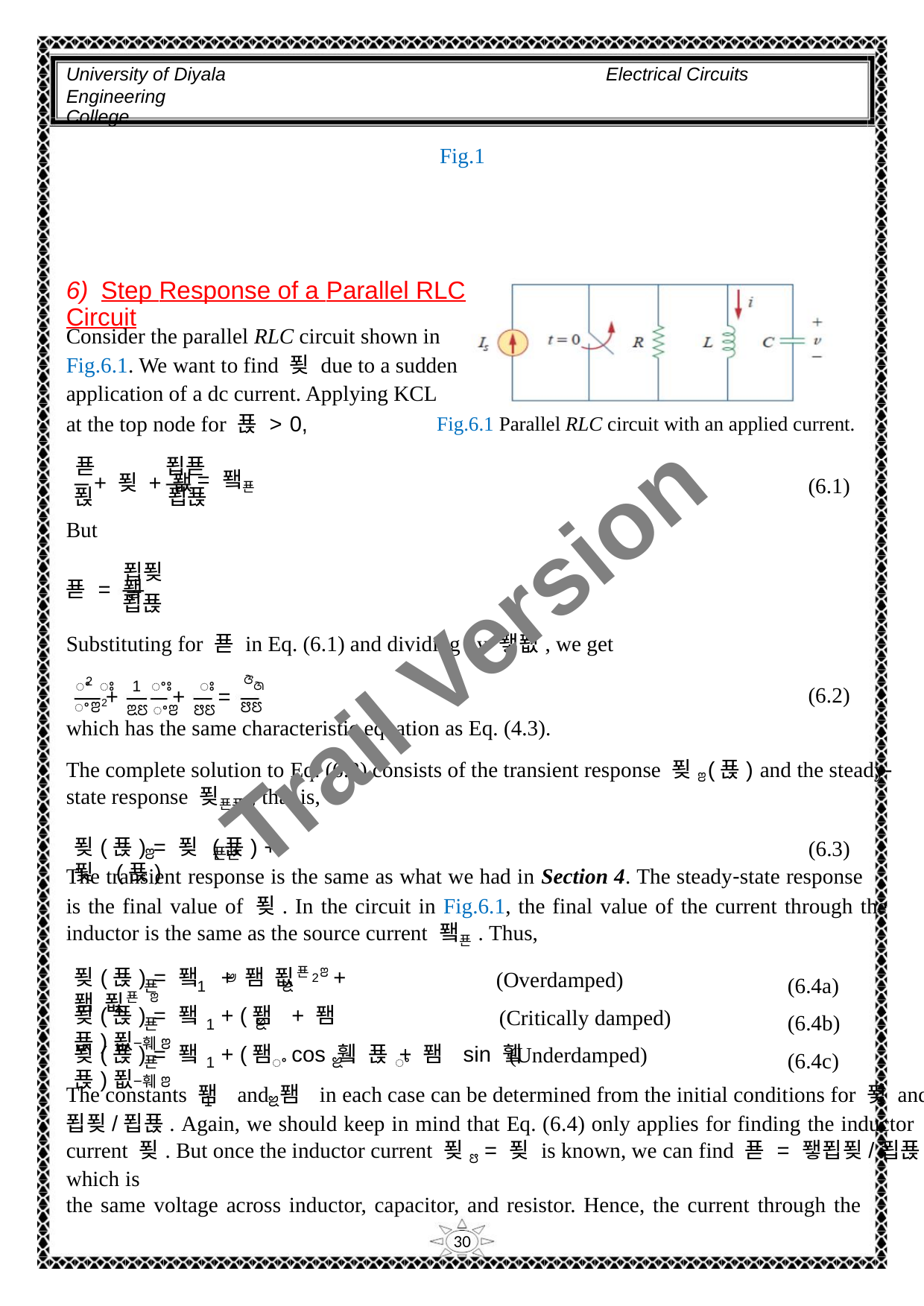

University of Diyala
Engineering College
Electrical Circuits
Fig.1
6) Step Response of a Parallel RLC Circuit
Consider the parallel RLC circuit shown in
Fig.6.1. We want to find 푖 due to a sudden
application of a dc current. Applying KCL
at the top node for 푡 > 0,
Fig.6.1 Parallel RLC circuit with an applied current.
푣
푑푣
푑푡
+ 푖 + 퐶
= 퐼푠
(6.1)
푅
But
푑푖
푑푡
푣 = 퐿
Trail Version
Trail Version
Trail Version
Trail Version
Trail Version
Trail Version
Trail Version
Trail Version
Trail Version
Trail Version
Trail Version
Trail Version
Trail Version
Substituting for 푣 in Eq. (6.1) and dividing by 퐿퐶, we get
2
ꢀ ꢁ
ꢀꢂ2
1 ꢀꢁ
ꢁ
ꢆꢇ
ꢅꢄ
(6.2)
+
+
=
ꢃꢄ ꢀꢂ
ꢅꢄ
which has the same characteristic equation as Eq. (4.3).
The complete solution to Eq. (6.2) consists of the transient response 푖ꢂ(푡) and the steady‐
state response 푖푠푠; that is,
푖(푡) = 푖 (푡) + 푖 (푡)
(6.3)
ꢂ
푠푠
The transient response is the same as what we had in Section 4. The steady‐state response
is the final value of 푖. In the circuit in Fig.6.1, the final value of the current through the
inductor is the same as the source current 퐼푠. Thus,
푖(푡) = 퐼 + 퐴 푒푠 ꢂ + 퐴 푒푠 ꢂ
(Overdamped)
ꢈ
2
(6.4a)
(6.4b)
(6.4c)
푠
1
ꢉ
푖(푡) = 퐼 + (퐴 + 퐴 푡)푒−훼ꢂ
(Critically damped)
(Underdamped)
푠
1
ꢉ
푖(푡) = 퐼 + (퐴 cos 휔 푡 + 퐴 sin 휔 푡)푒−훼ꢂ
푠
1
ꢀ
ꢉ
ꢀ
The constants 퐴 and 퐴 in each case can be determined from the initial conditions for 푖 and
1
ꢉ
푑푖/푑푡. Again, we should keep in mind that Eq. (6.4) only applies for finding the inductor
current 푖. But once the inductor current 푖ꢅ = 푖 is known, we can find 푣 = 퐿푑푖/푑푡, which is
the same voltage across inductor, capacitor, and resistor. Hence, the current through the
30